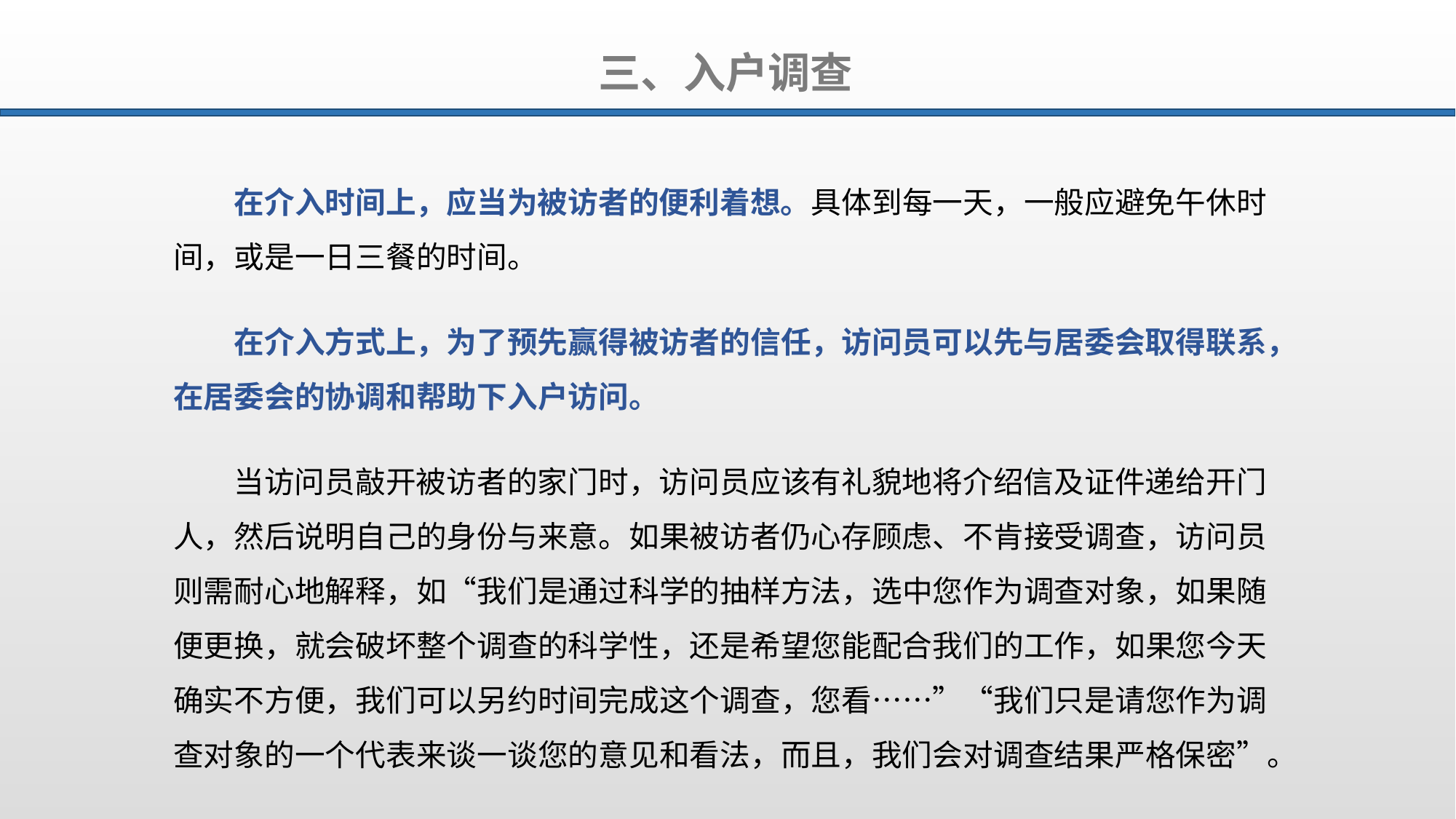

三、入户调查

在介入时间上，应当为被访者的便利着想。具体到每一天，一般应避免午休时间，或是一日三餐的时间。
在介入方式上，为了预先赢得被访者的信任，访问员可以先与居委会取得联系，在居委会的协调和帮助下入户访问。
当访问员敲开被访者的家门时，访问员应该有礼貌地将介绍信及证件递给开门人，然后说明自己的身份与来意。如果被访者仍心存顾虑、不肯接受调查，访问员则需耐心地解释，如“我们是通过科学的抽样方法，选中您作为调查对象，如果随便更换，就会破坏整个调查的科学性，还是希望您能配合我们的工作，如果您今天确实不方便，我们可以另约时间完成这个调查，您看……”“我们只是请您作为调查对象的一个代表来谈一谈您的意见和看法，而且，我们会对调查结果严格保密”。